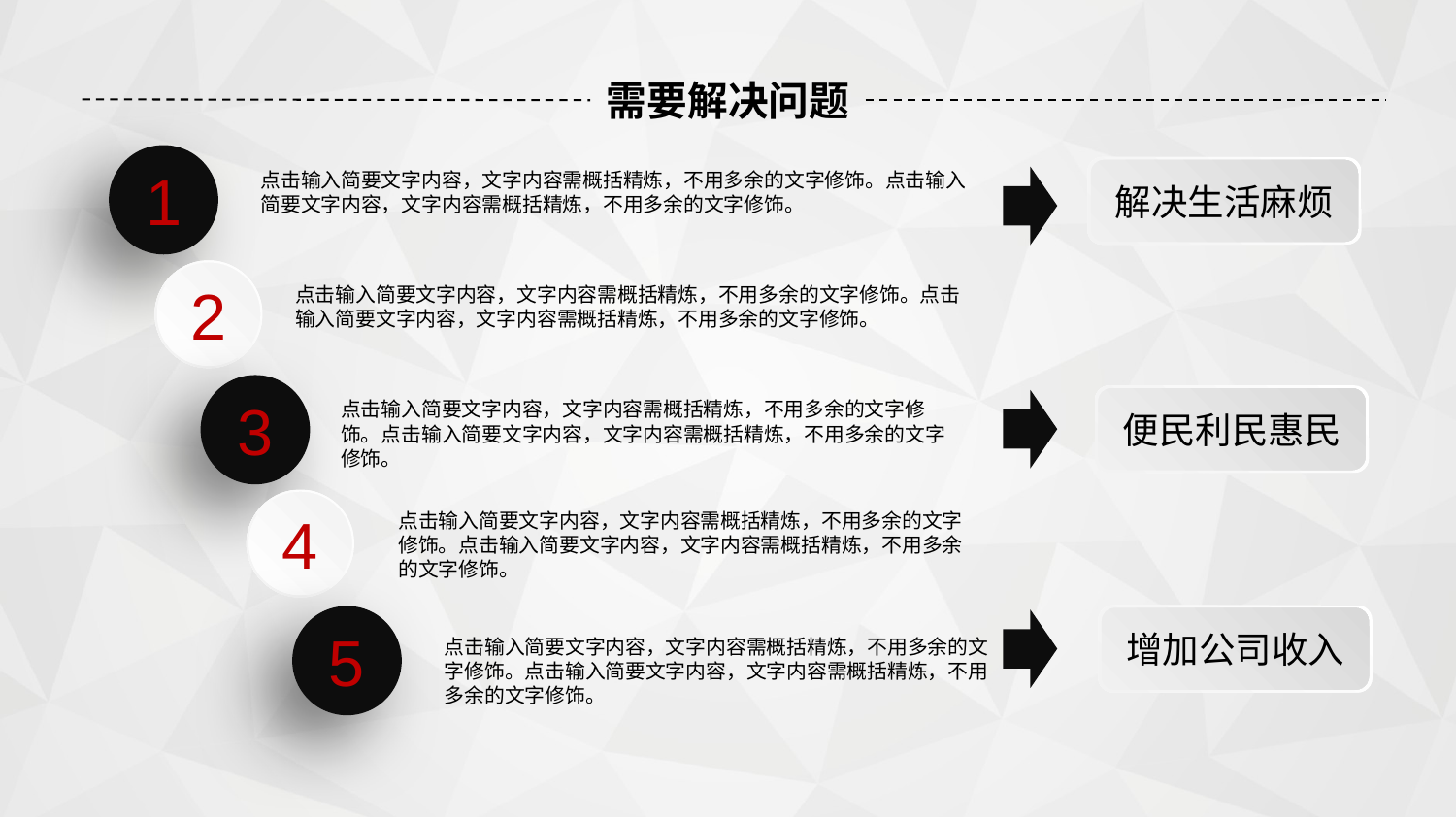

需要解决问题
1

解决生活麻烦
点击输入简要文字内容，文字内容需概括精炼，不用多余的文字修饰。点击输入简要文字内容，文字内容需概括精炼，不用多余的文字修饰。

2
点击输入简要文字内容，文字内容需概括精炼，不用多余的文字修饰。点击输入简要文字内容，文字内容需概括精炼，不用多余的文字修饰。
3

便民利民惠民
点击输入简要文字内容，文字内容需概括精炼，不用多余的文字修饰。点击输入简要文字内容，文字内容需概括精炼，不用多余的文字修饰。

4
点击输入简要文字内容，文字内容需概括精炼，不用多余的文字修饰。点击输入简要文字内容，文字内容需概括精炼，不用多余的文字修饰。

增加公司收入
5

点击输入简要文字内容，文字内容需概括精炼，不用多余的文字修饰。点击输入简要文字内容，文字内容需概括精炼，不用多余的文字修饰。